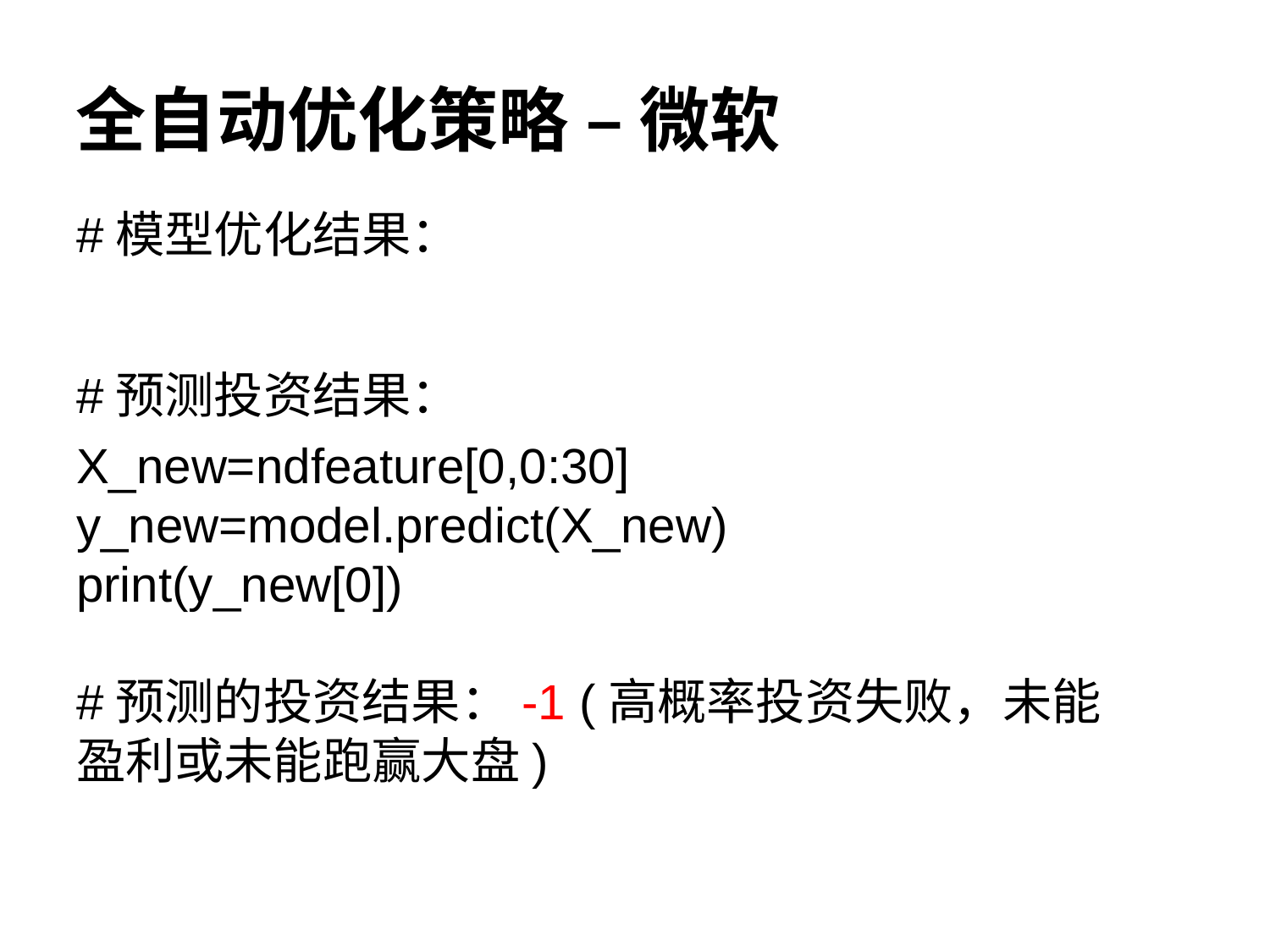

# 全自动优化策略 – 微软
#模型优化结果：

#预测投资结果：
X_new=ndfeature[0,0:30]
y_new=model.predict(X_new)
print(y_new[0])

#预测的投资结果：-1 (高概率投资失败，未能盈利或未能跑赢大盘)